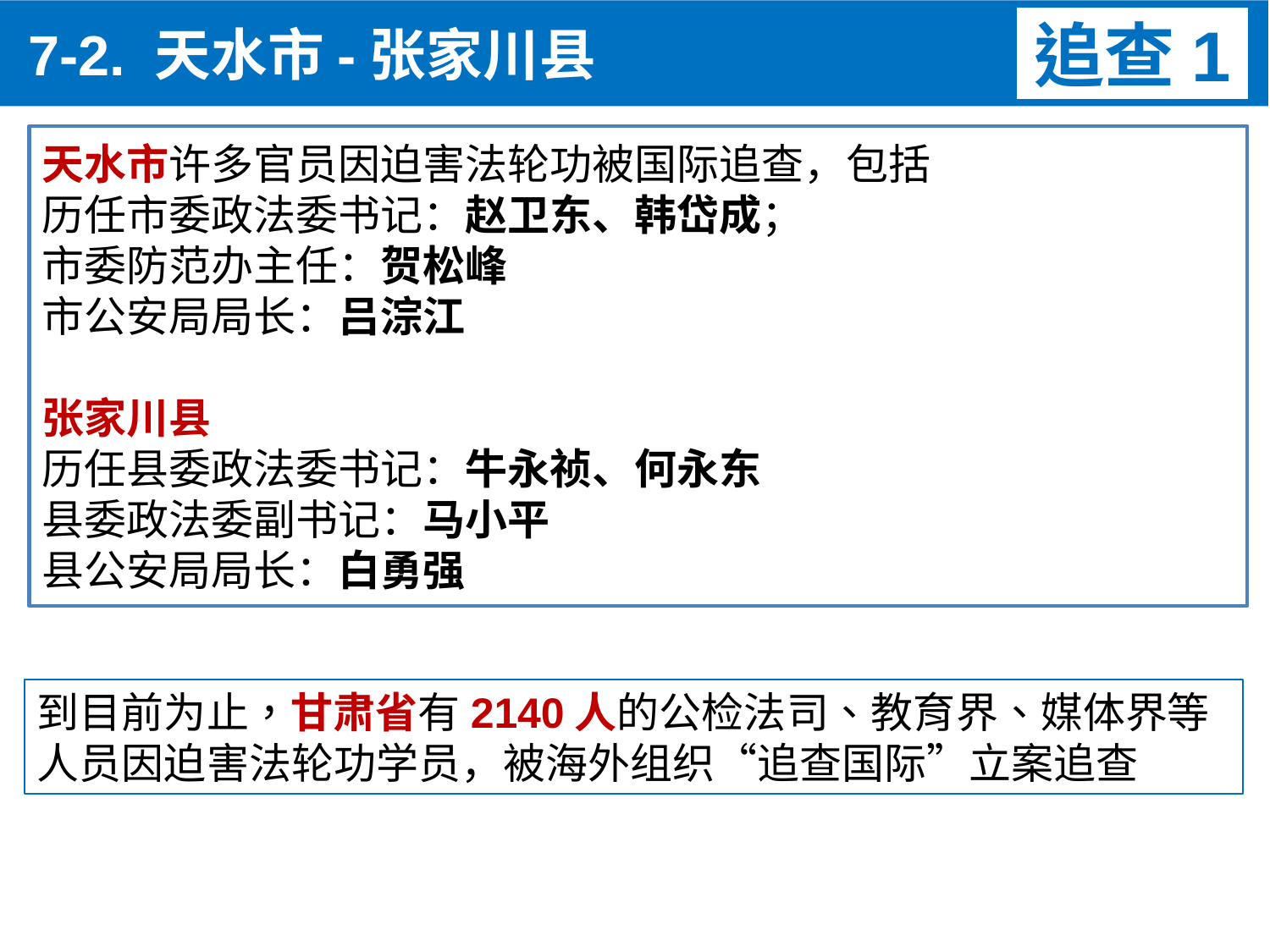

7-2. 天水市-张家川县
追查1
天水市许多官员因迫害法轮功被国际追查，包括
历任市委政法委书记：赵卫东、韩岱成；
市委防范办主任：贺松峰
市公安局局长：吕淙江

张家川县
历任县委政法委书记：牛永祯、何永东
县委政法委副书记：马小平
县公安局局长：白勇强
到目前为止，甘肃省有2140人的公检法司、教育界、媒体界等人员因迫害法轮功学员，被海外组织“追查国际”立案追查